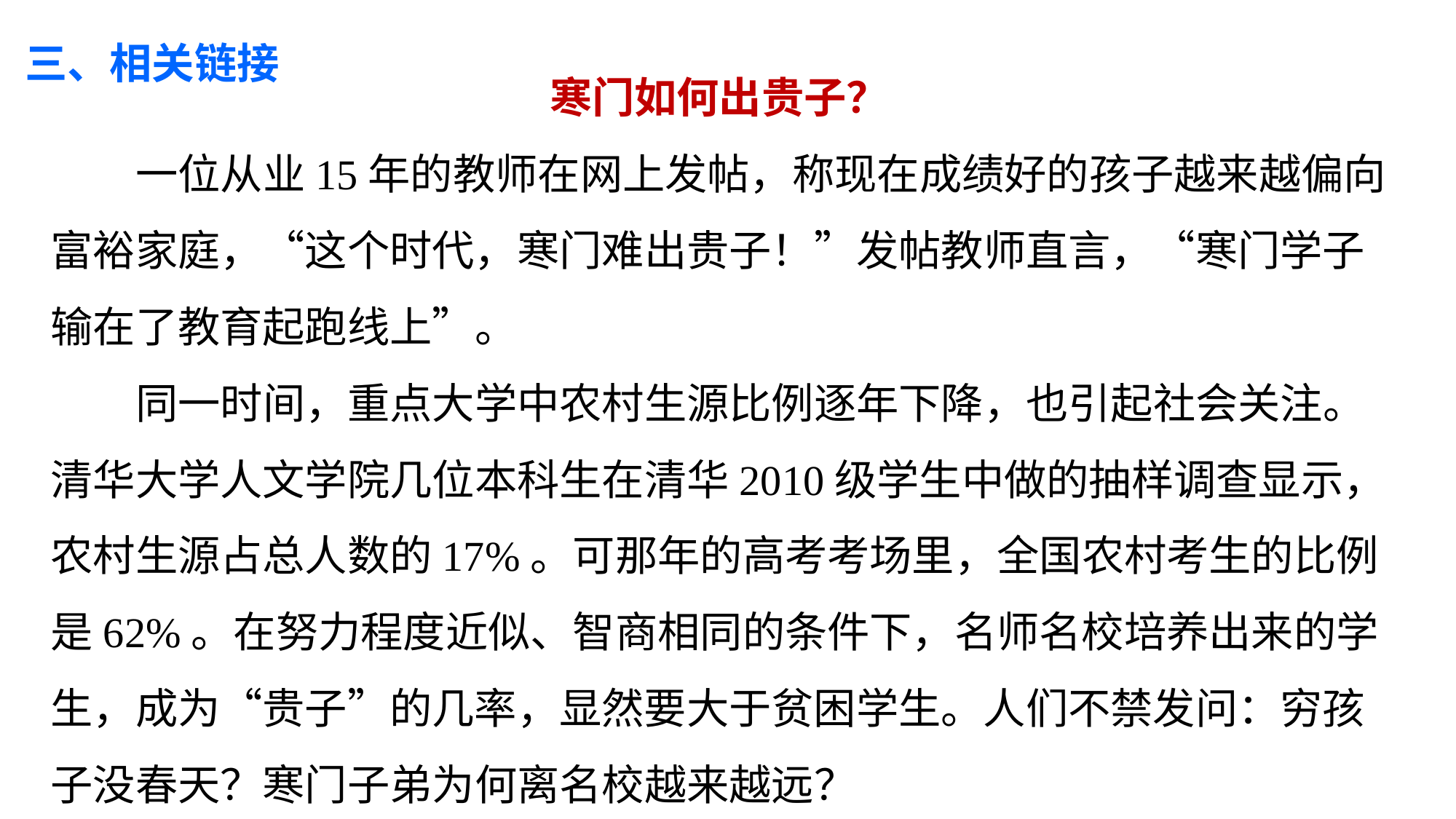

三、相关链接
寒门如何出贵子？
一位从业15年的教师在网上发帖，称现在成绩好的孩子越来越偏向富裕家庭，“这个时代，寒门难出贵子！”发帖教师直言，“寒门学子输在了教育起跑线上”。
同一时间，重点大学中农村生源比例逐年下降，也引起社会关注。清华大学人文学院几位本科生在清华2010级学生中做的抽样调查显示，农村生源占总人数的17%。可那年的高考考场里，全国农村考生的比例是62%。在努力程度近似、智商相同的条件下，名师名校培养出来的学生，成为“贵子”的几率，显然要大于贫困学生。人们不禁发问：穷孩子没春天？寒门子弟为何离名校越来越远？